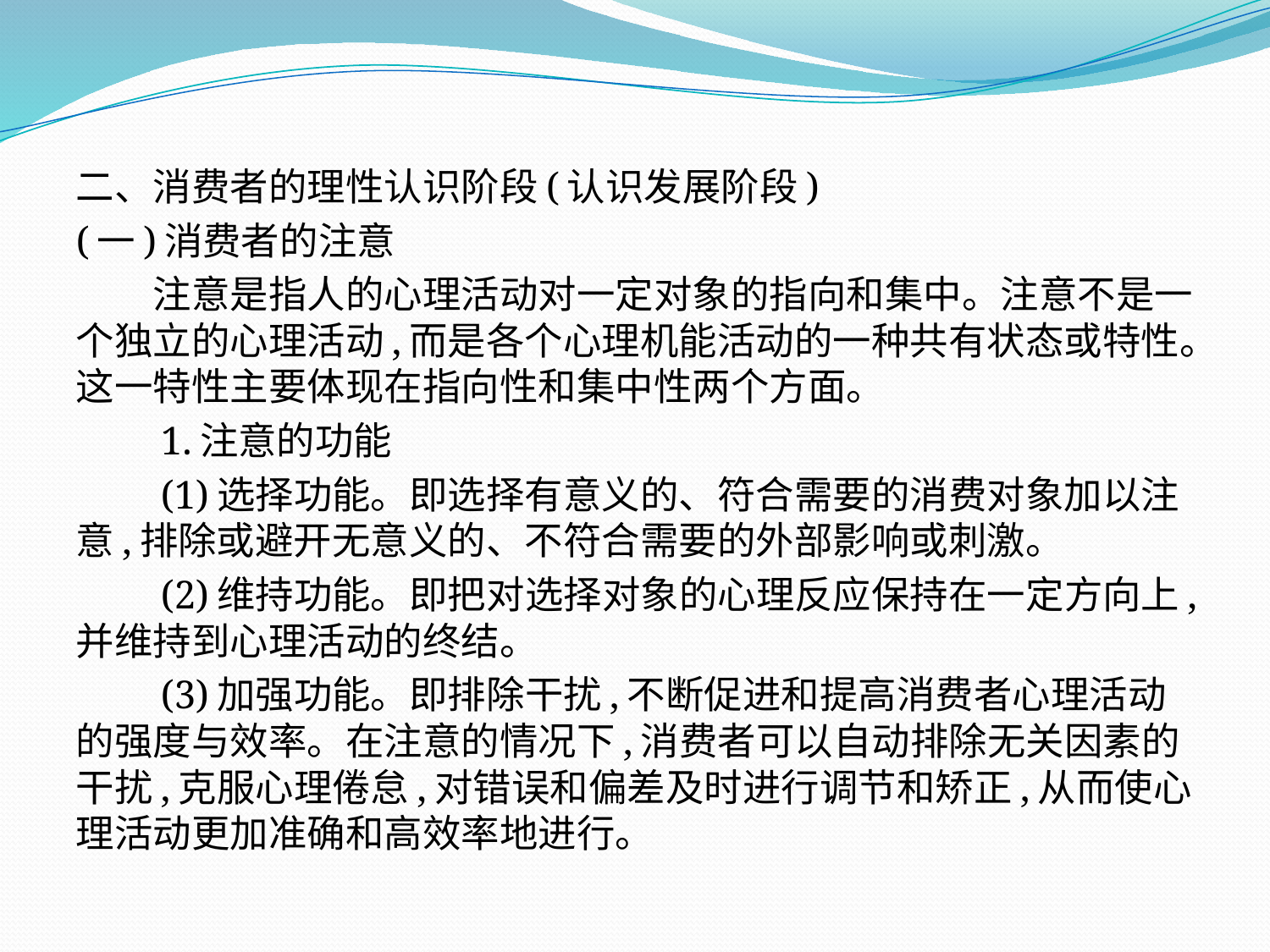

二、消费者的理性认识阶段(认识发展阶段)
(一)消费者的注意
　　注意是指人的心理活动对一定对象的指向和集中。注意不是一个独立的心理活动,而是各个心理机能活动的一种共有状态或特性。这一特性主要体现在指向性和集中性两个方面。
　　1.注意的功能
　　(1)选择功能。即选择有意义的、符合需要的消费对象加以注意,排除或避开无意义的、不符合需要的外部影响或刺激。
　　(2)维持功能。即把对选择对象的心理反应保持在一定方向上,并维持到心理活动的终结。
　　(3)加强功能。即排除干扰,不断促进和提高消费者心理活动的强度与效率。在注意的情况下,消费者可以自动排除无关因素的干扰,克服心理倦怠,对错误和偏差及时进行调节和矫正,从而使心理活动更加准确和高效率地进行。